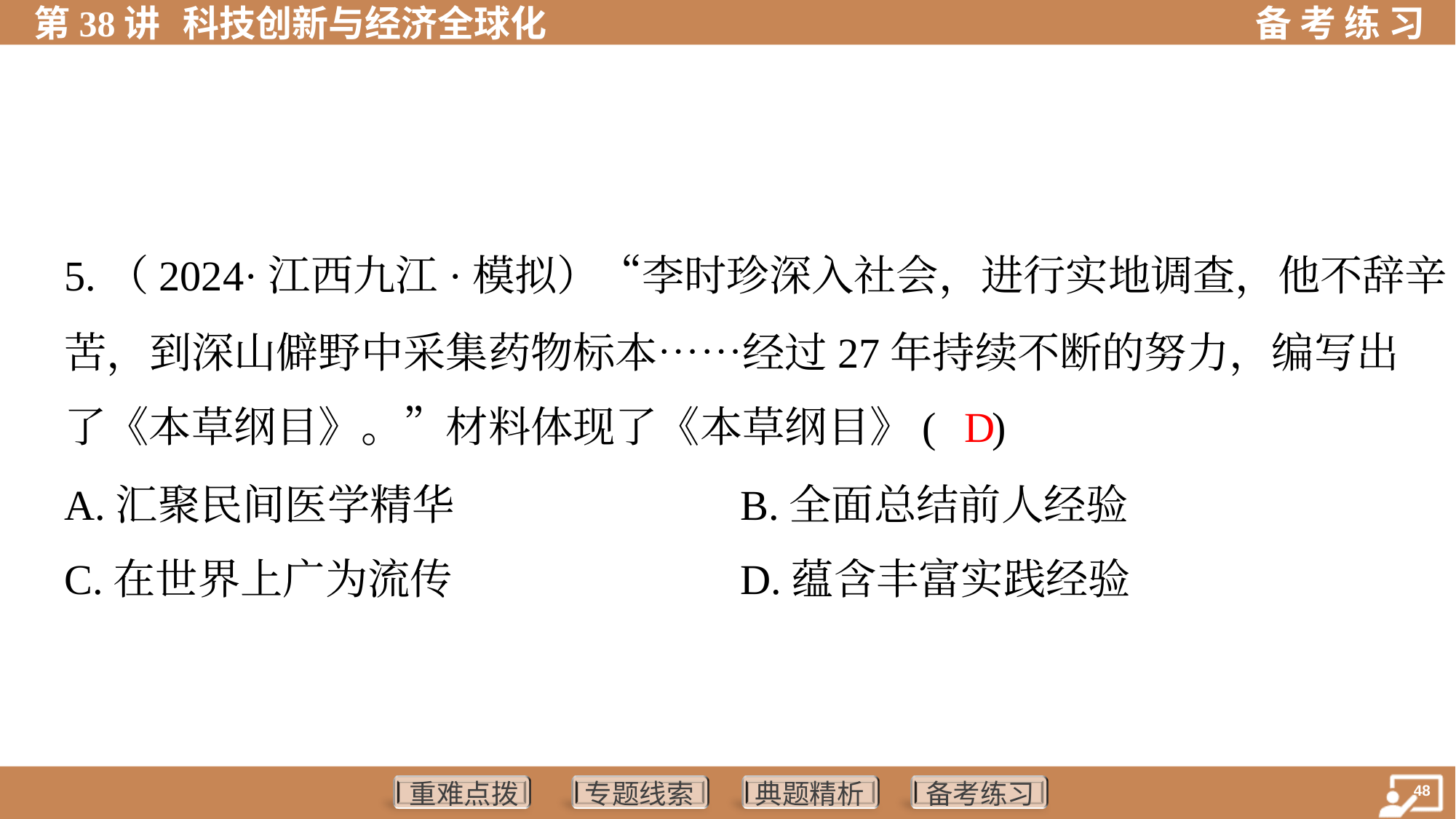

5.（2024·江西九江·模拟）“李时珍深入社会，进行实地调查，他不辞辛
苦，到深山僻野中采集药物标本……经过27年持续不断的努力，编写出
了《本草纲目》。”材料体现了《本草纲目》(     )
     D
A.汇聚民间医学精华	B.全面总结前人经验
C.在世界上广为流传	D.蕴含丰富实践经验